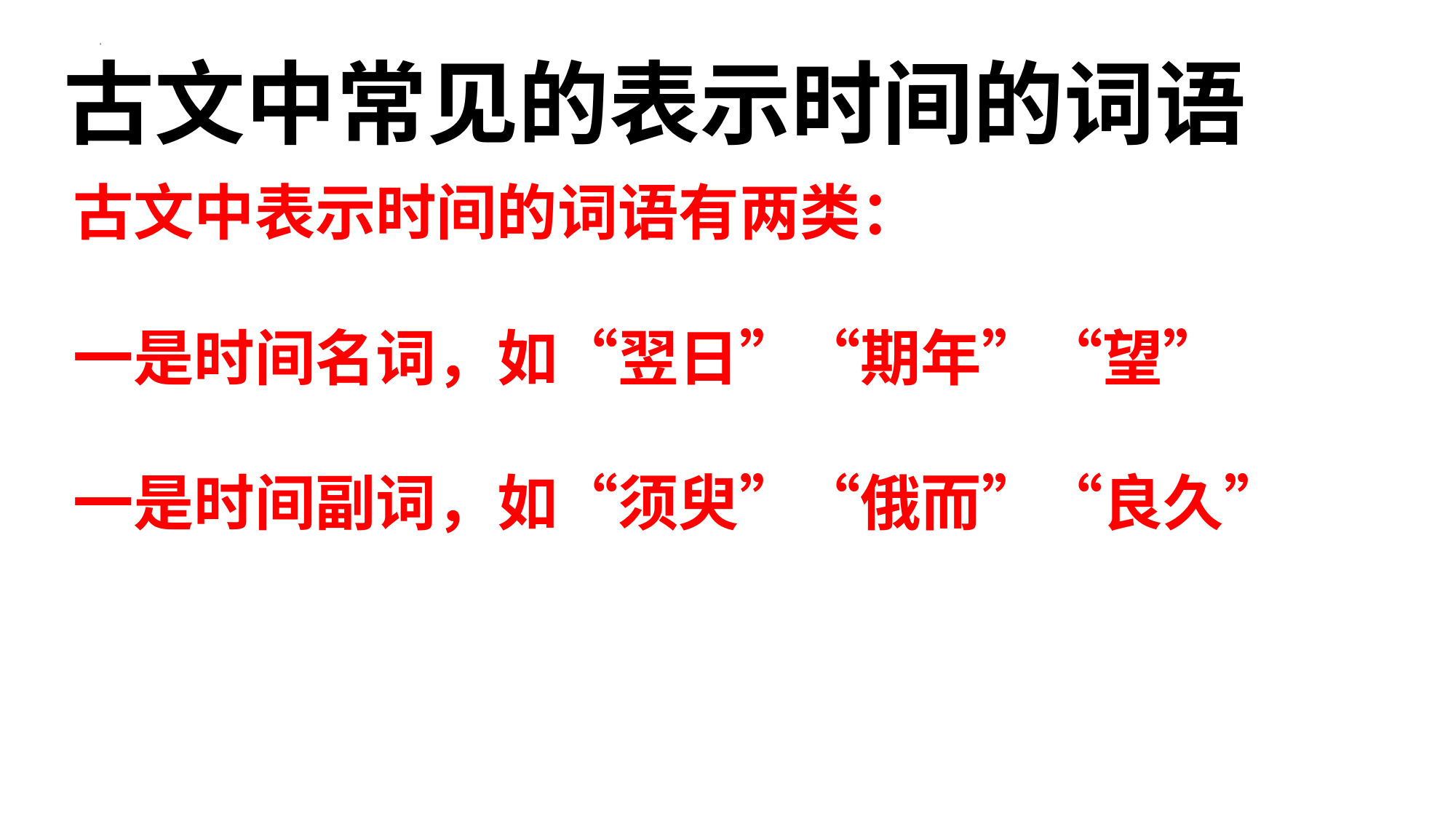

古文中常见的表示时间的词语
古文中表示时间的词语有两类：

一是时间名词，如“翌日”“期年”“望”

一是时间副词，如“须臾”“俄而”“良久”